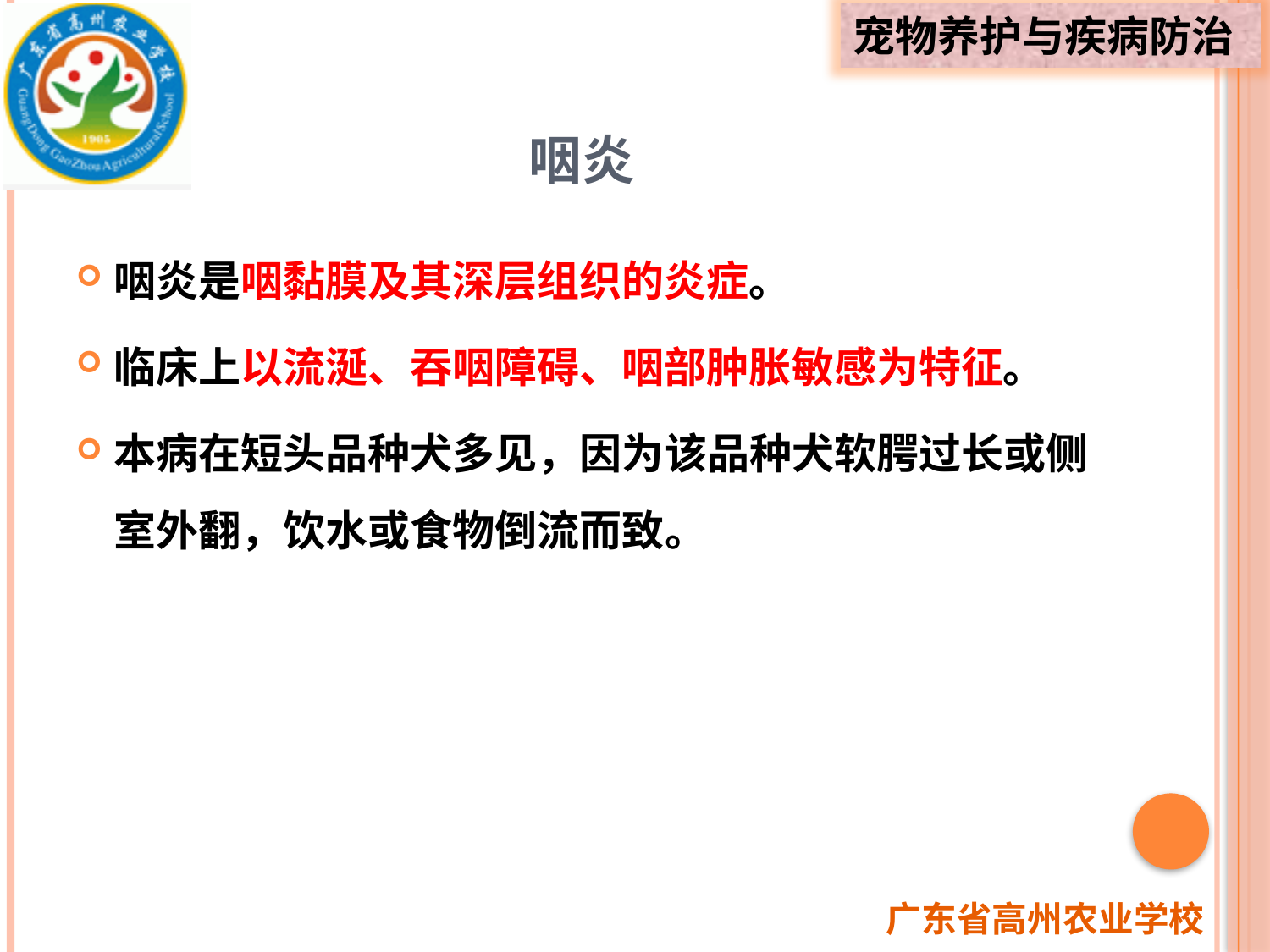

# 咽炎
咽炎是咽黏膜及其深层组织的炎症。
临床上以流涎、吞咽障碍、咽部肿胀敏感为特征。
本病在短头品种犬多见，因为该品种犬软腭过长或侧室外翻，饮水或食物倒流而致。